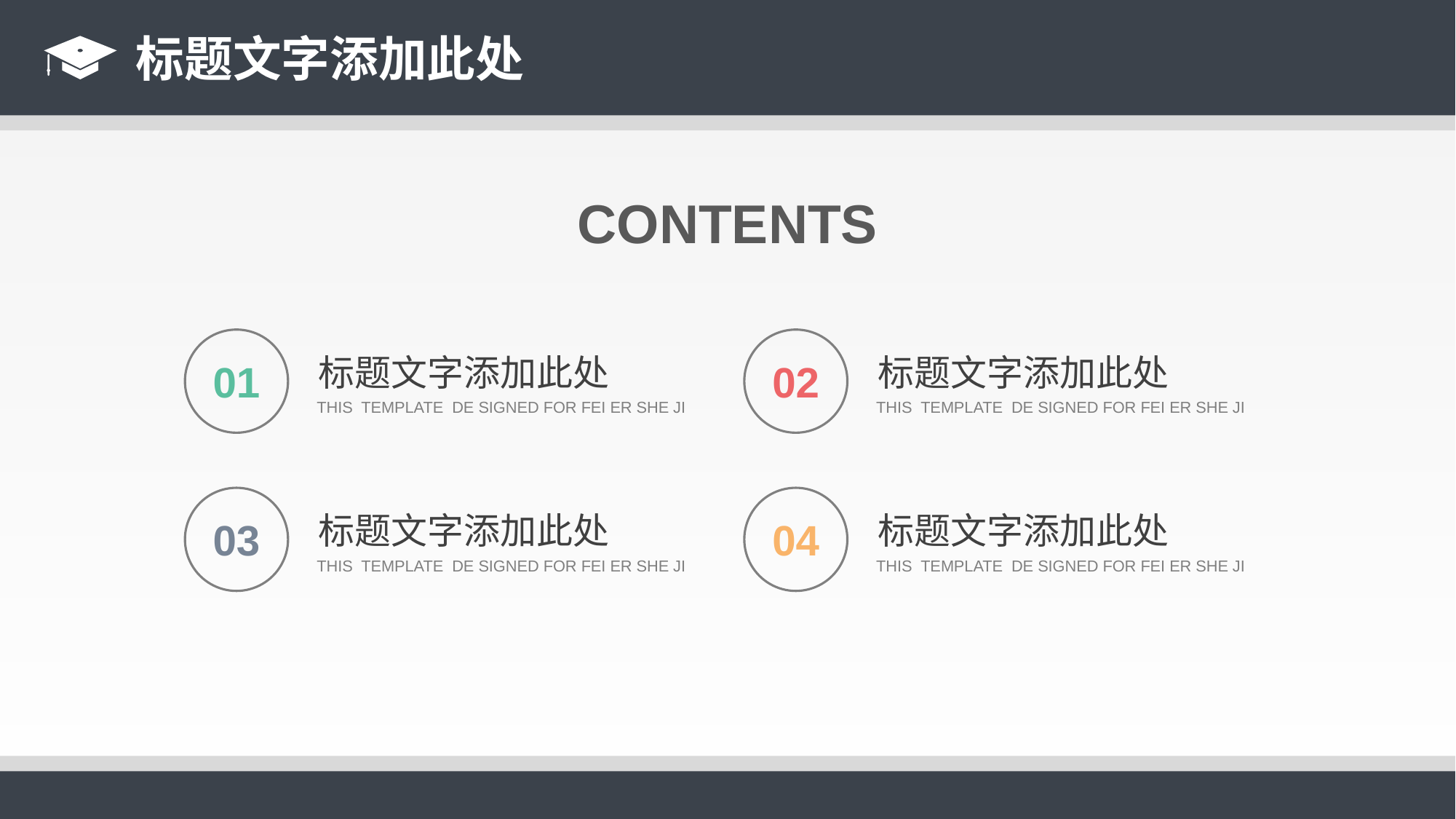

标题文字添加此处

CONTENTS

01
标题文字添加此处
THIS  TEMPLATE  DE SIGNED FOR FEI ER SHE JI

02
标题文字添加此处
THIS  TEMPLATE  DE SIGNED FOR FEI ER SHE JI

03
标题文字添加此处
THIS  TEMPLATE  DE SIGNED FOR FEI ER SHE JI

04
标题文字添加此处
THIS  TEMPLATE  DE SIGNED FOR FEI ER SHE JI